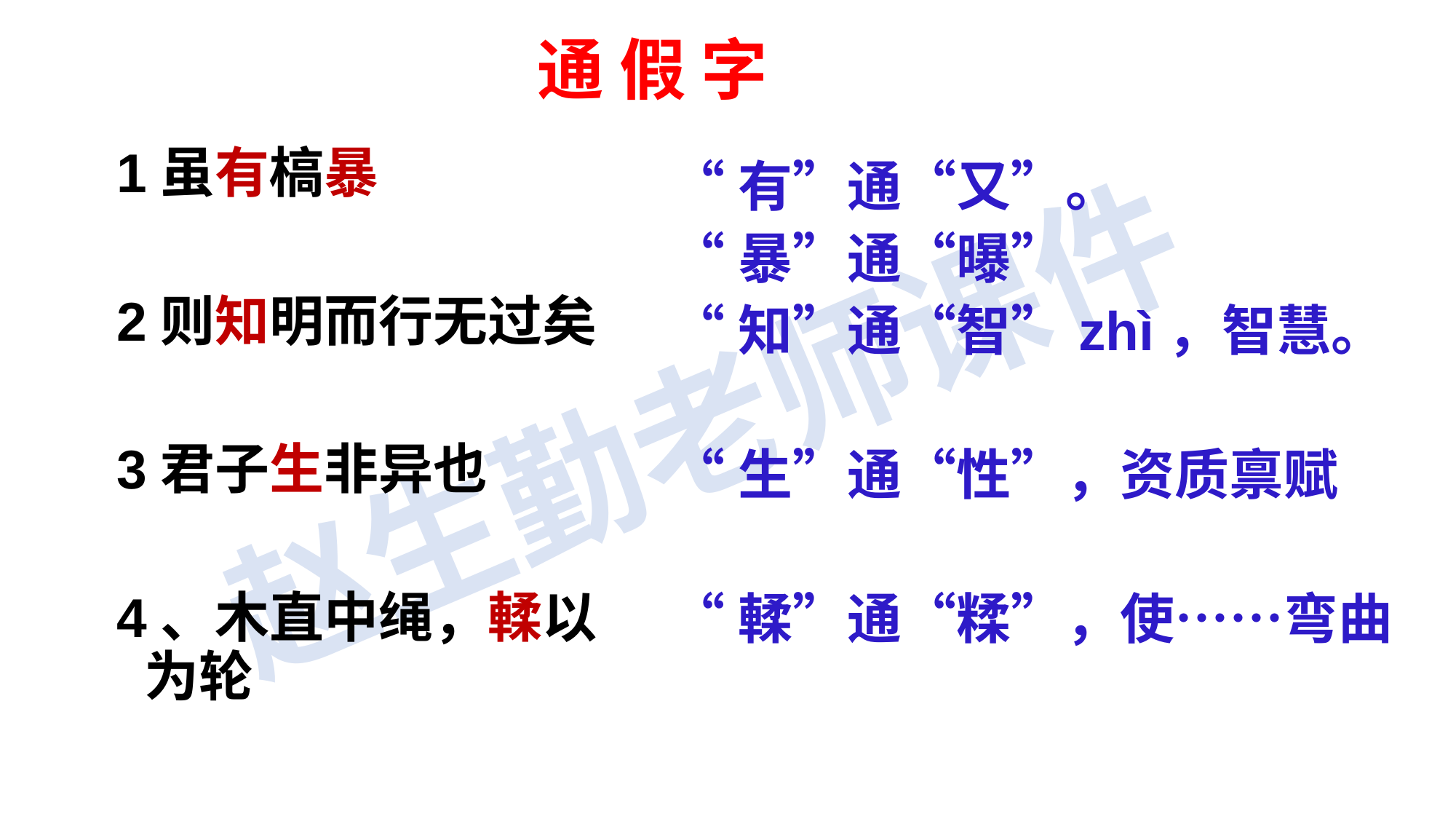

# 通 假 字
1虽有槁暴

2则知明而行无过矣

3君子生非异也

4、木直中绳，輮以为轮
“有”通“又”。
“暴”通“曝”
“知”通“智”zhì，智慧。

“生”通“性”，资质禀赋

“輮”通“糅”，使……弯曲